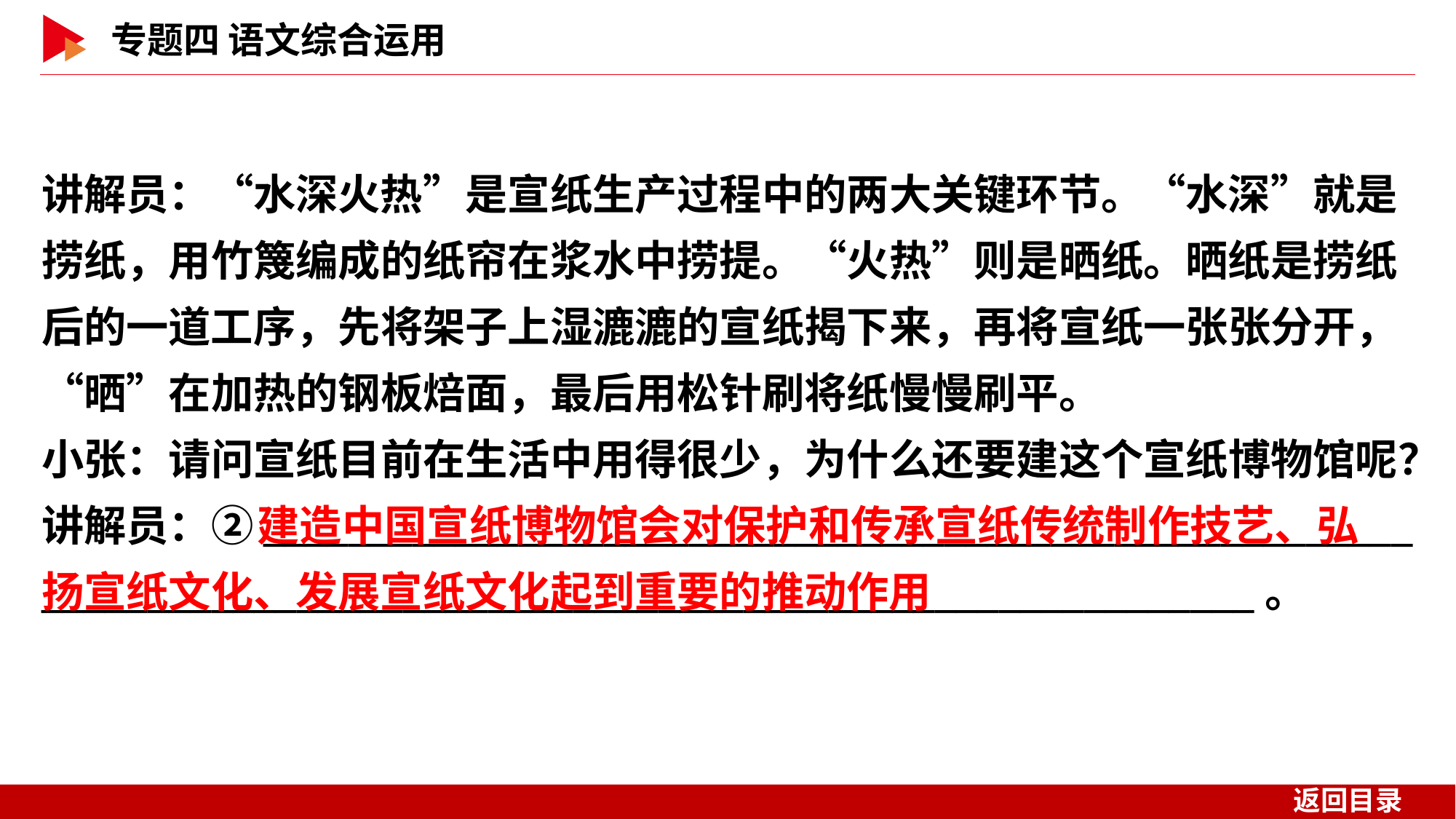

讲解员：“水深火热”是宣纸生产过程中的两大关键环节。“水深”就是捞纸，用竹篾编成的纸帘在浆水中捞提。“火热”则是晒纸。晒纸是捞纸后的一道工序，先将架子上湿漉漉的宣纸揭下来，再将宣纸一张张分开，“晒”在加热的钢板焙面，最后用松针刷将纸慢慢刷平。
小张：请问宣纸目前在生活中用得很少，为什么还要建这个宣纸博物馆呢？
讲解员：②______________________________________________________
_________________________________________________________。
　                  建造中国宣纸博物馆会对保护和传承宣纸传统制作技艺、弘扬宣纸文化、发展宣纸文化起到重要的推动作用